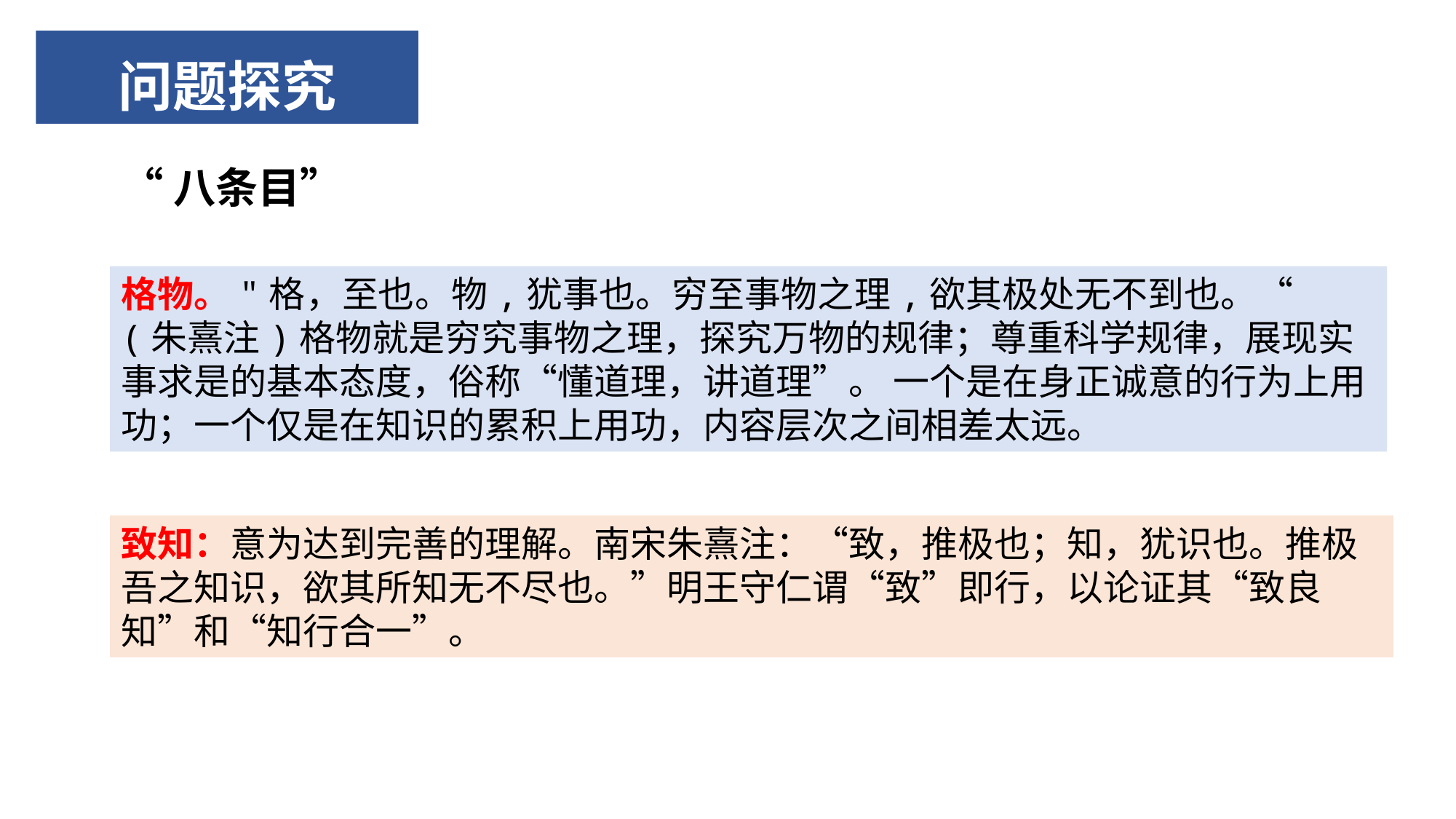

# 问题探究
“八条目”
格物。"格，至也。物,犹事也。穷至事物之理,欲其极处无不到也。“ (朱熹注)格物就是穷究事物之理，探究万物的规律；尊重科学规律，展现实事求是的基本态度，俗称“懂道理，讲道理”。 一个是在身正诚意的行为上用功；一个仅是在知识的累积上用功，内容层次之间相差太远。
致知：意为达到完善的理解。南宋朱熹注：“致，推极也；知，犹识也。推极吾之知识，欲其所知无不尽也。”明王守仁谓“致”即行，以论证其“致良知”和“知行合一”。